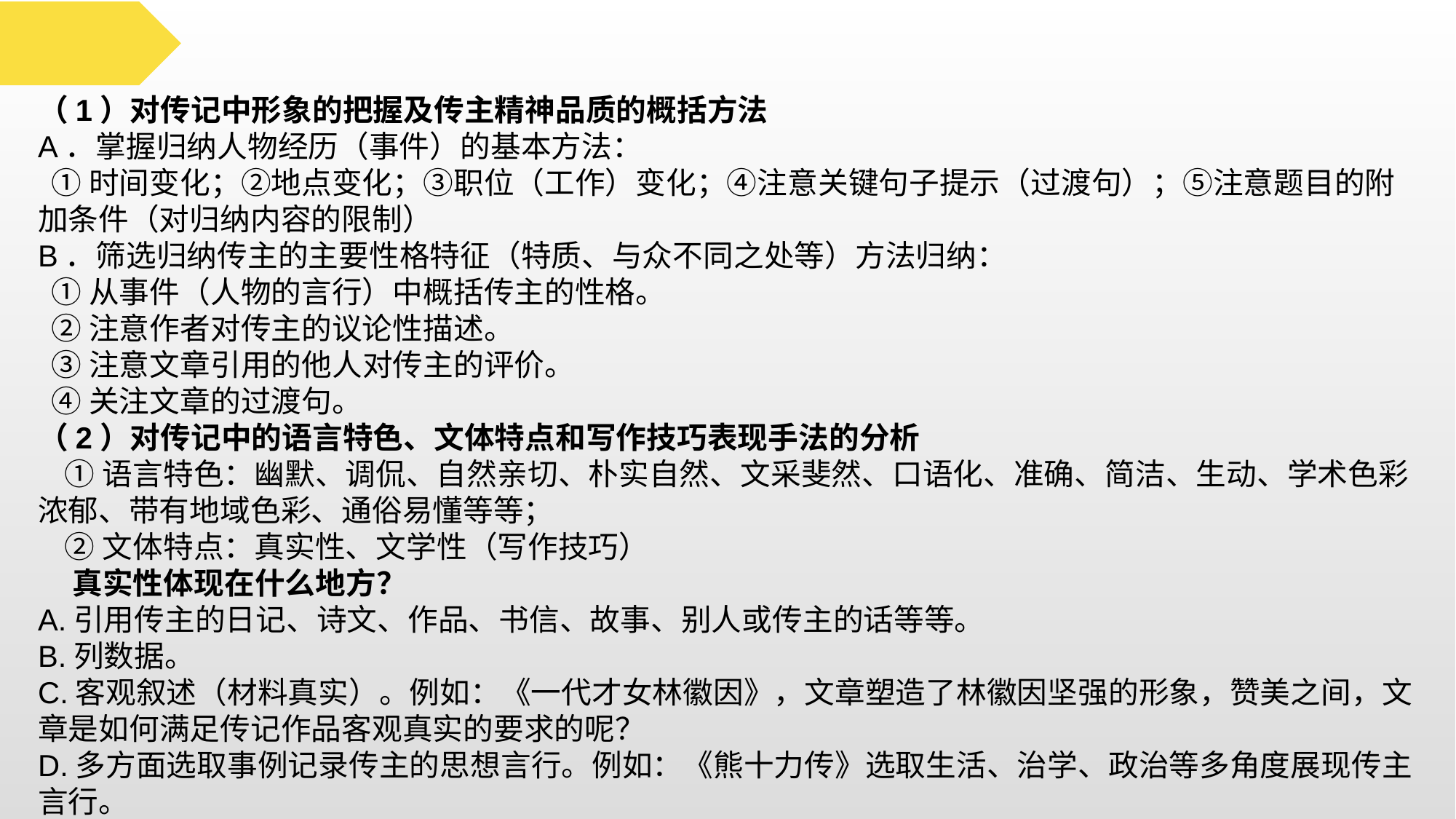

（1）对传记中形象的把握及传主精神品质的概括方法
A．掌握归纳人物经历（事件）的基本方法：
  ①时间变化；②地点变化；③职位（工作）变化；④注意关键句子提示（过渡句）；⑤注意题目的附加条件（对归纳内容的限制）
B．筛选归纳传主的主要性格特征（特质、与众不同之处等）方法归纳：
  ①从事件（人物的言行）中概括传主的性格。
  ②注意作者对传主的议论性描述。
  ③注意文章引用的他人对传主的评价。
  ④关注文章的过渡句。
（2）对传记中的语言特色、文体特点和写作技巧表现手法的分析
    ①语言特色：幽默、调侃、自然亲切、朴实自然、文采斐然、口语化、准确、简洁、生动、学术色彩浓郁、带有地域色彩、通俗易懂等等；
    ②文体特点：真实性、文学性（写作技巧）
    真实性体现在什么地方？
A.引用传主的日记、诗文、作品、书信、故事、别人或传主的话等等。
B.列数据。
C.客观叙述（材料真实）。例如：《一代才女林徽因》，文章塑造了林徽因坚强的形象，赞美之间，文章是如何满足传记作品客观真实的要求的呢？
D.多方面选取事例记录传主的思想言行。例如：《熊十力传》选取生活、治学、政治等多角度展现传主言行。